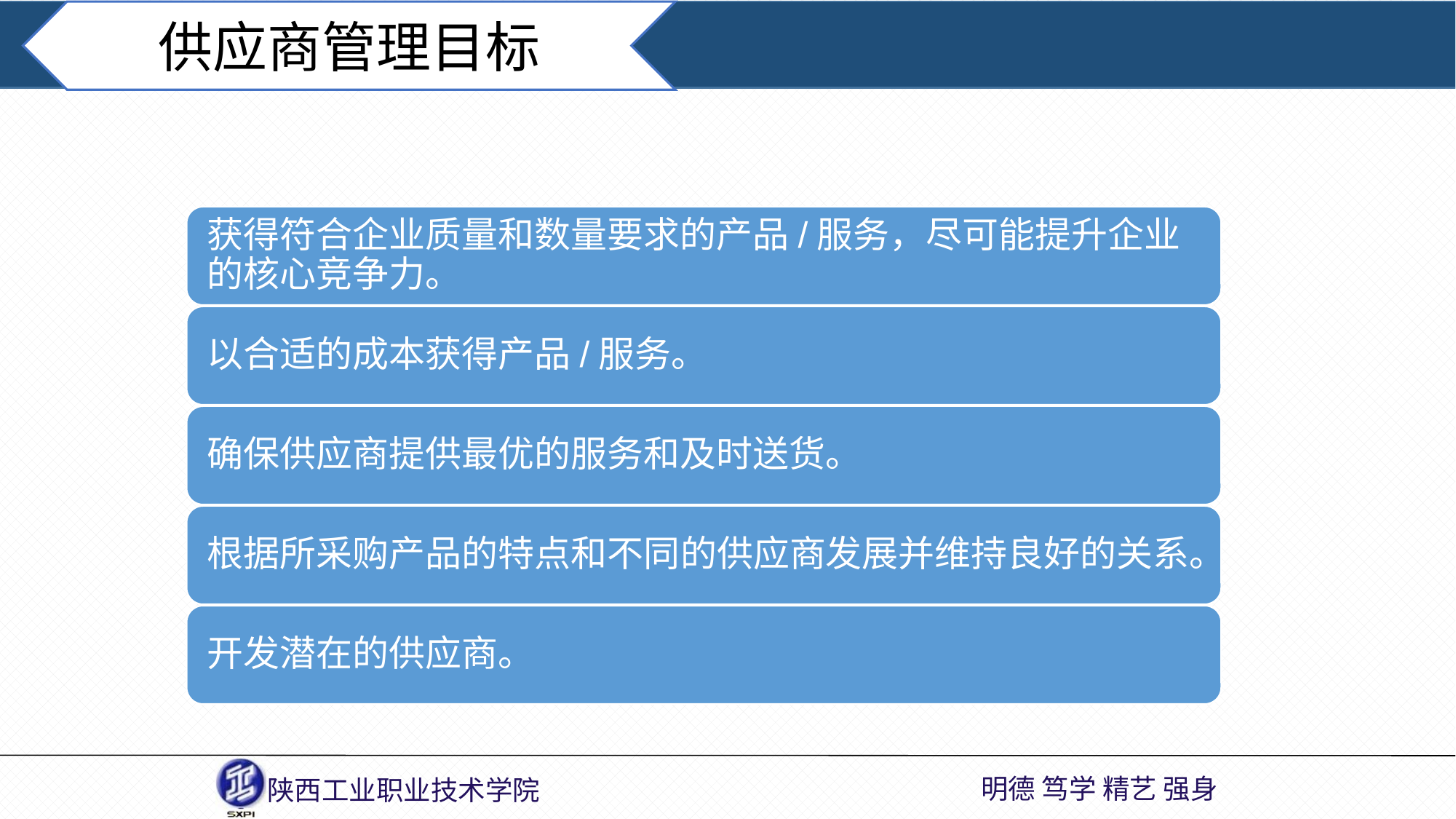

供应商管理目标

获得符合企业质量和数量要求的产品/服务，尽可能提升企业的核心竞争力。
以合适的成本获得产品/服务。
确保供应商提供最优的服务和及时送货。
根据所采购产品的特点和不同的供应商发展并维持良好的关系。
开发潜在的供应商。